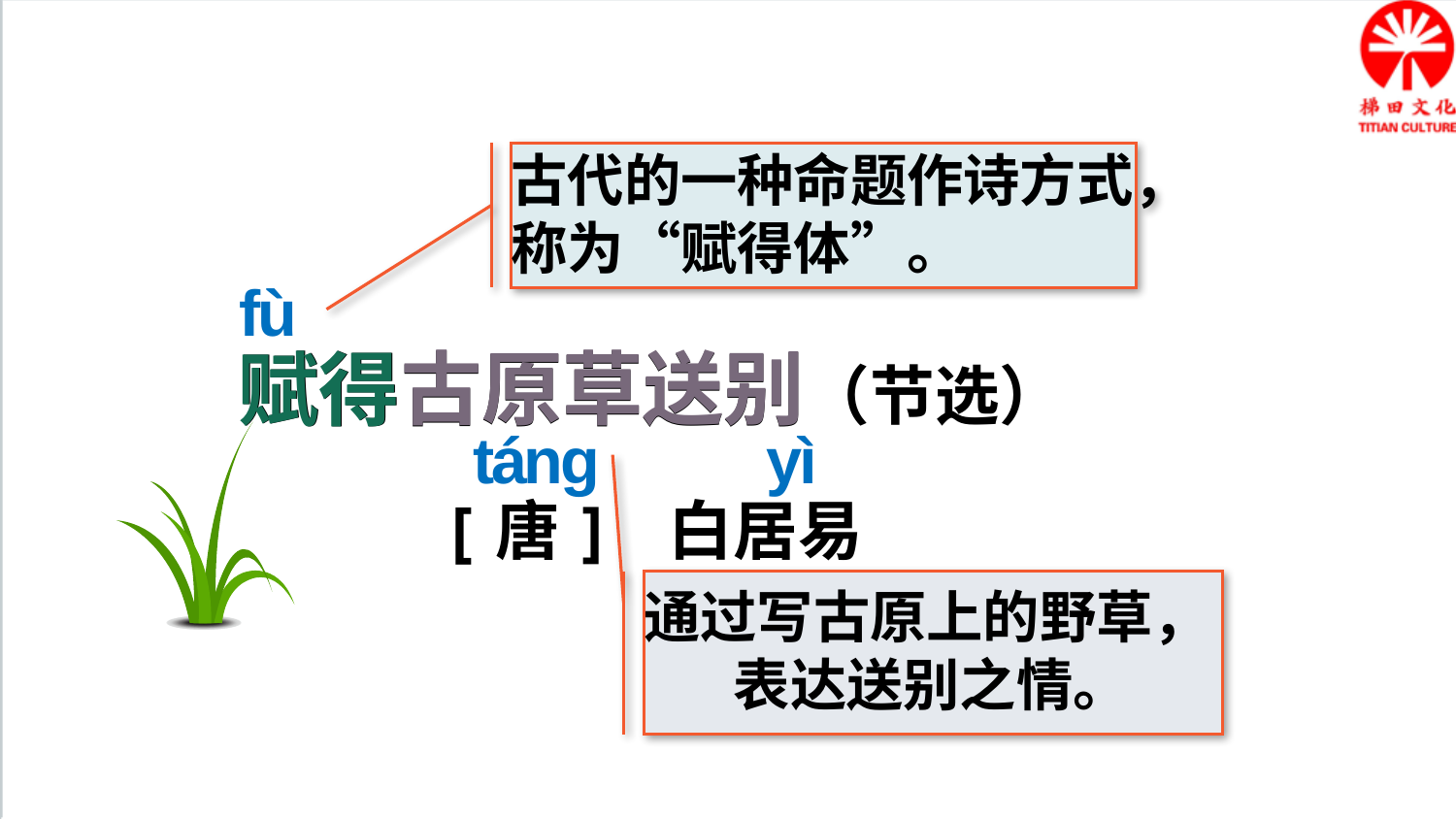

古代的一种命题作诗方式，称为“赋得体”。
fù
古原草送别
赋得古原草送别（节选）
[唐] 白居易
赋得
táng
yì

通过写古原上的野草，         表达送别之情。